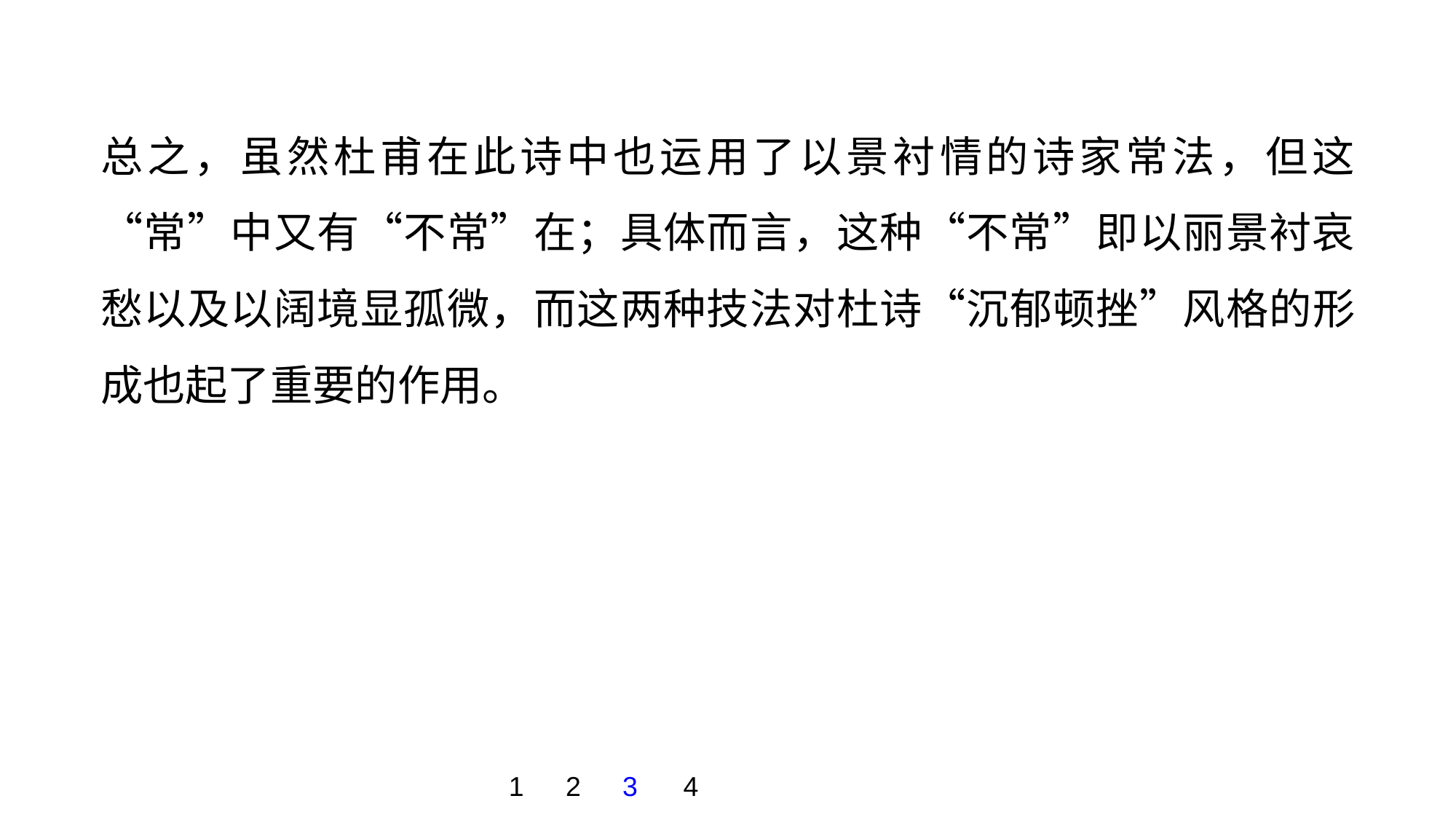

总之，虽然杜甫在此诗中也运用了以景衬情的诗家常法，但这“常”中又有“不常”在；具体而言，这种“不常”即以丽景衬哀愁以及以阔境显孤微，而这两种技法对杜诗“沉郁顿挫”风格的形成也起了重要的作用。
1
2
3
4